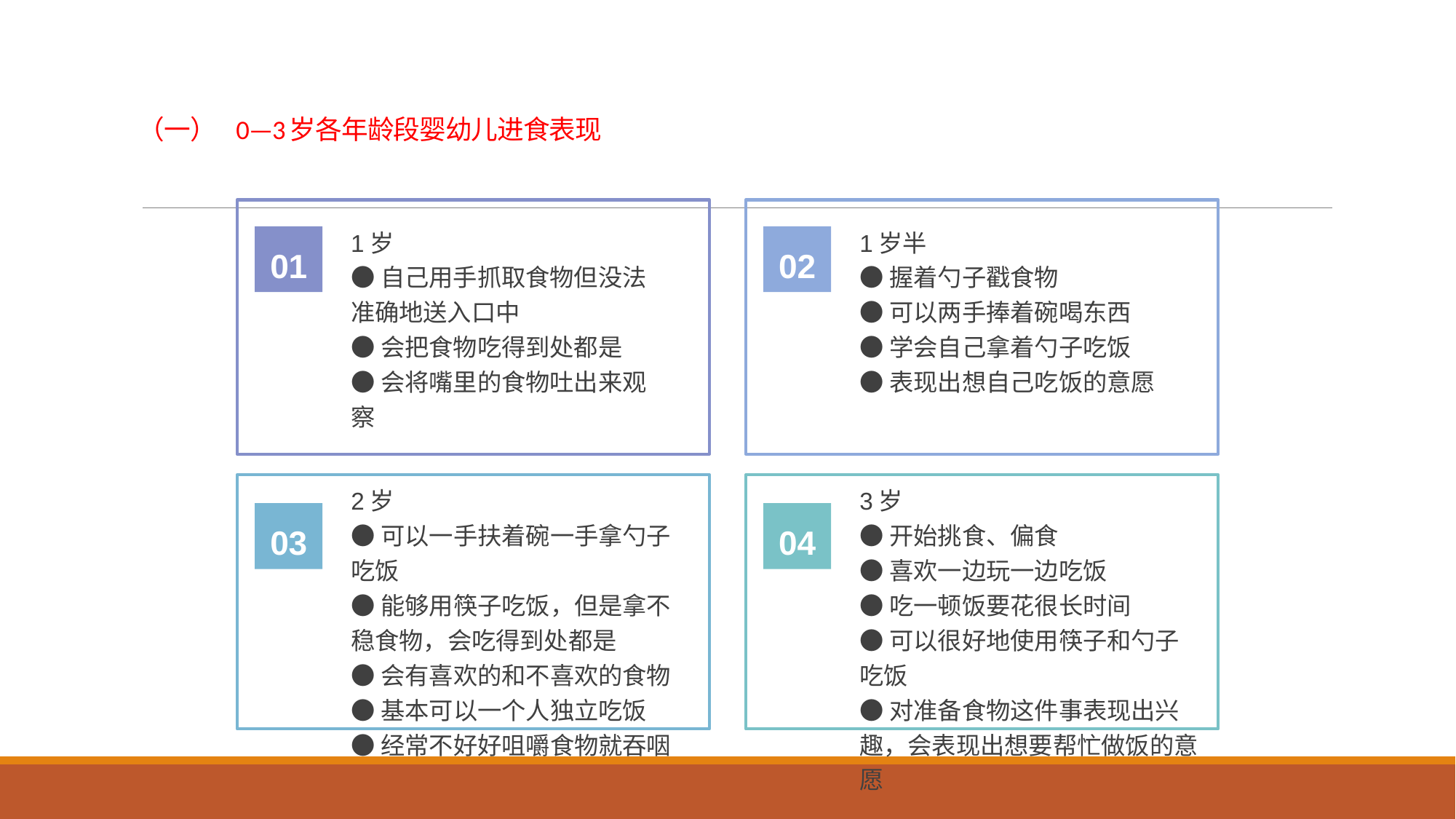

# （一）   0—3岁各年龄段婴幼儿进食表现

1岁
●自己用手抓取食物但没法准确地送入口中
●会把食物吃得到处都是
●会将嘴里的食物吐出来观察
1岁半
●握着勺子戳食物
●可以两手捧着碗喝东西
●学会自己拿着勺子吃饭
●表现出想自己吃饭的意愿

01
02
2岁
●可以一手扶着碗一手拿勺子吃饭
●能够用筷子吃饭，但是拿不稳食物，会吃得到处都是
●会有喜欢的和不喜欢的食物
●基本可以一个人独立吃饭
●经常不好好咀嚼食物就吞咽
3岁
●开始挑食、偏食
●喜欢一边玩一边吃饭
●吃一顿饭要花很长时间
●可以很好地使用筷子和勺子吃饭
●对准备食物这件事表现出兴趣，会表现出想要帮忙做饭的意愿

03
04